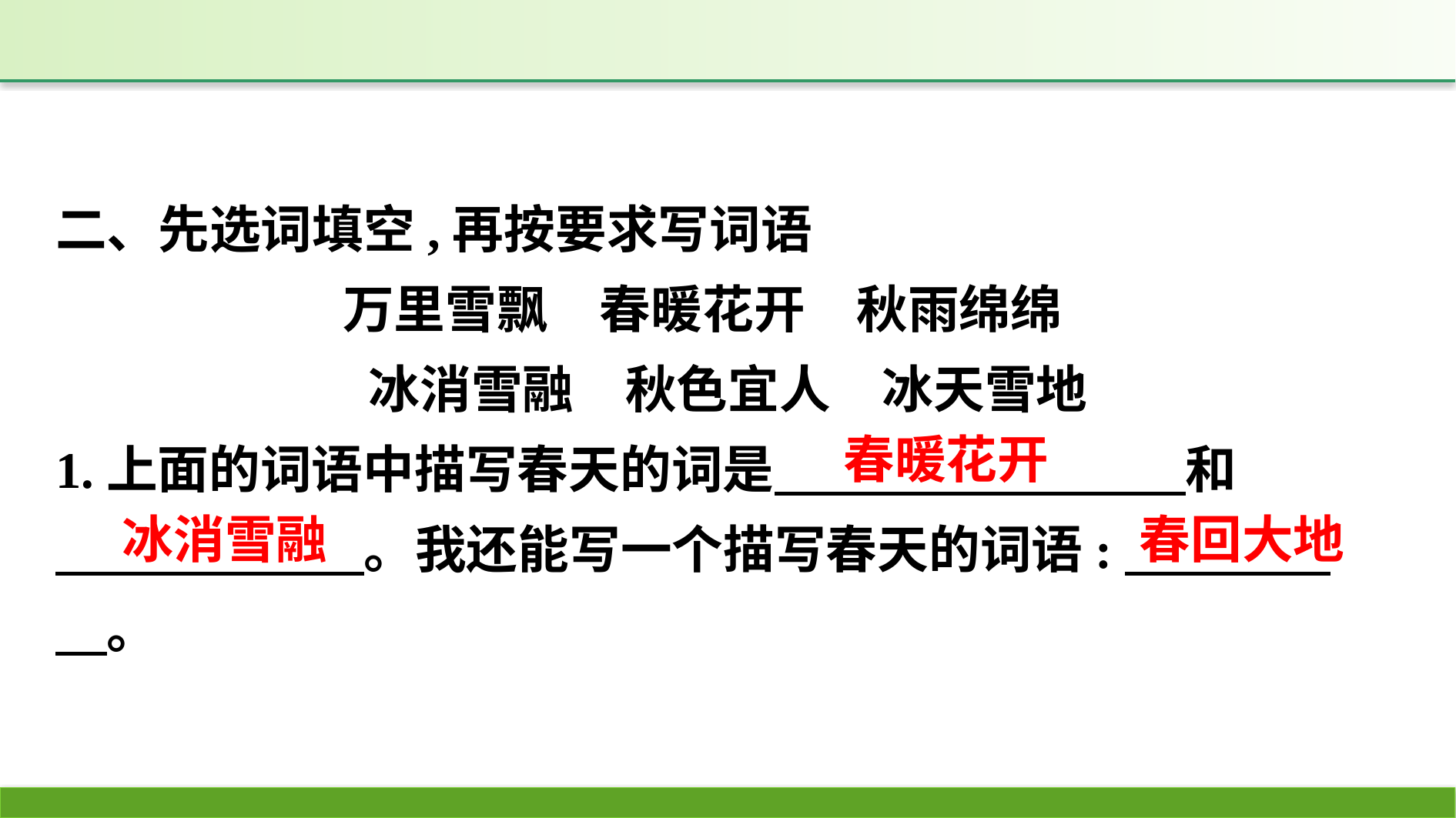

二、先选词填空,再按要求写词语
万里雪飘　春暖花开　秋雨绵绵
冰消雪融　秋色宜人　冰天雪地
1.上面的词语中描写春天的词是　　　　　　　　和
　　　　　　。我还能写一个描写春天的词语:　　　　　。
春暖花开
冰消雪融
春回大地